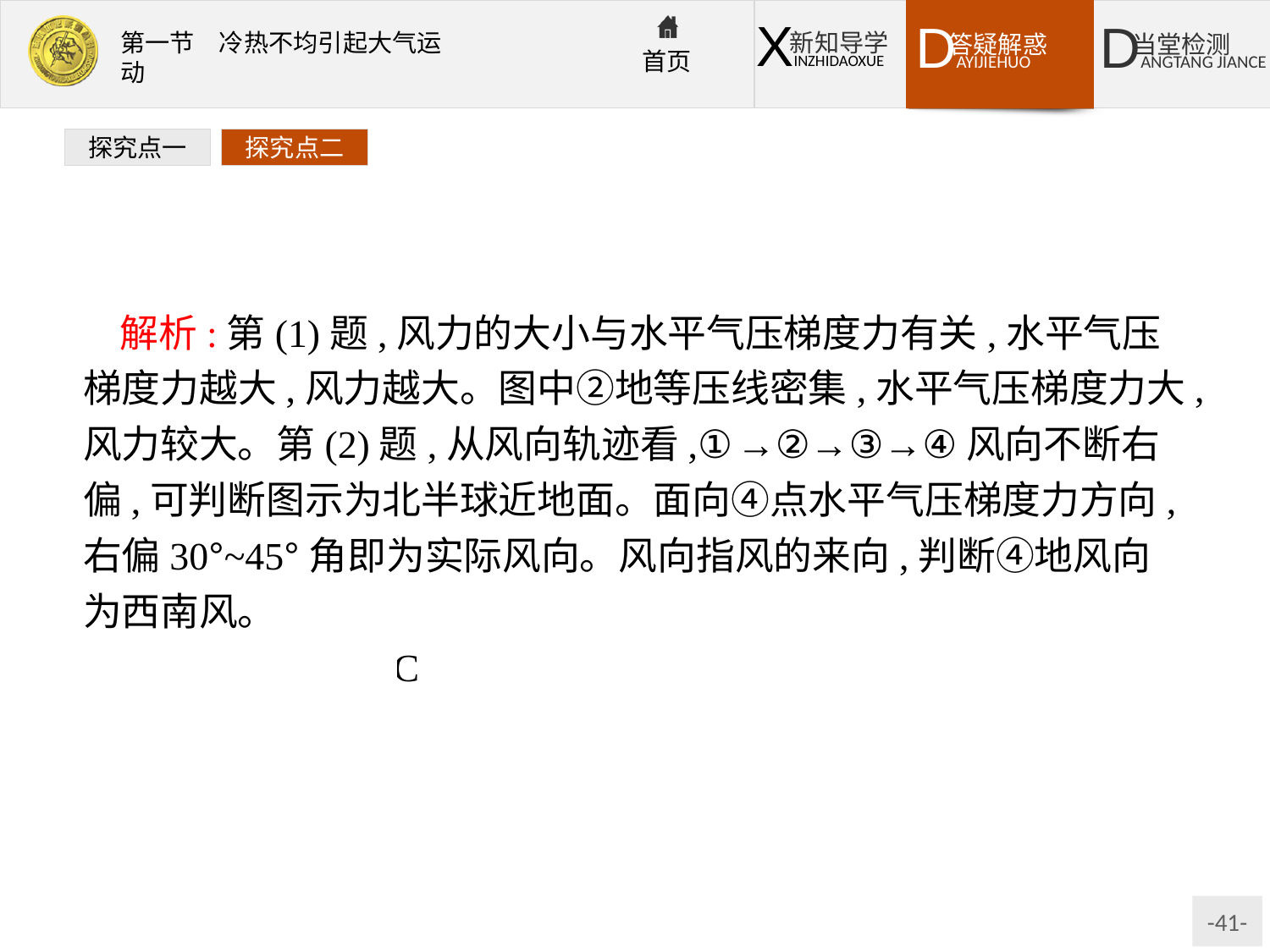

探究点一
探究点二
解析:第(1)题,风力的大小与水平气压梯度力有关,水平气压梯度力越大,风力越大。图中②地等压线密集,水平气压梯度力大,风力较大。第(2)题,从风向轨迹看,①→②→③→④风向不断右偏,可判断图示为北半球近地面。面向④点水平气压梯度力方向,右偏30°~45°角即为实际风向。风向指风的来向,判断④地风向为西南风。
答案:(1)A　(2)C